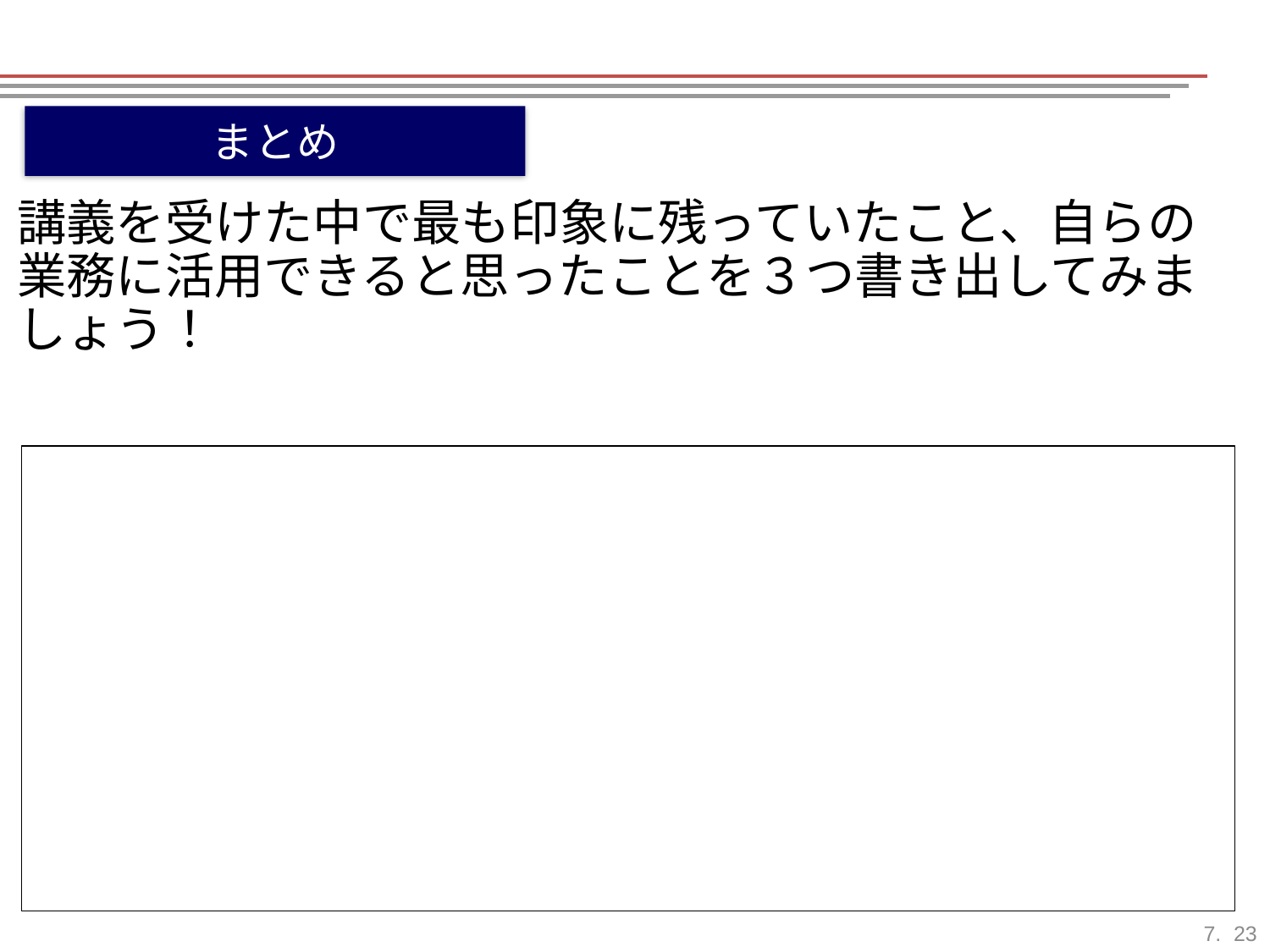

まとめ
講義を受けた中で最も印象に残っていたこと、自らの業務に活用できると思ったことを３つ書き出してみましょう！

23